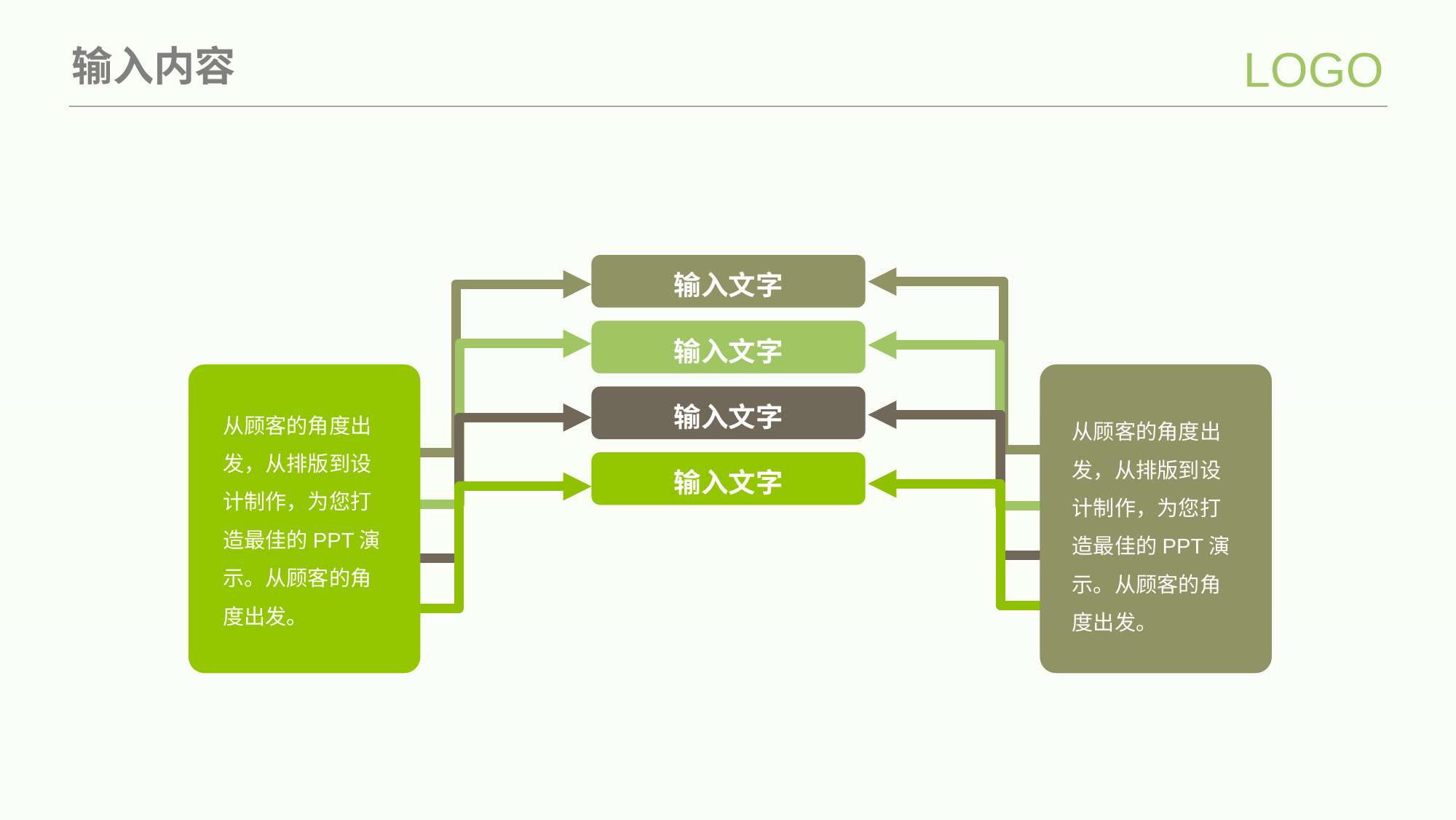

LOGO
输入内容
输入文字
输入文字

从顾客的角度出发，从排版到设计制作，为您打造最佳的PPT演示。从顾客的角度出发。

从顾客的角度出发，从排版到设计制作，为您打造最佳的PPT演示。从顾客的角度出发。
输入文字
输入文字